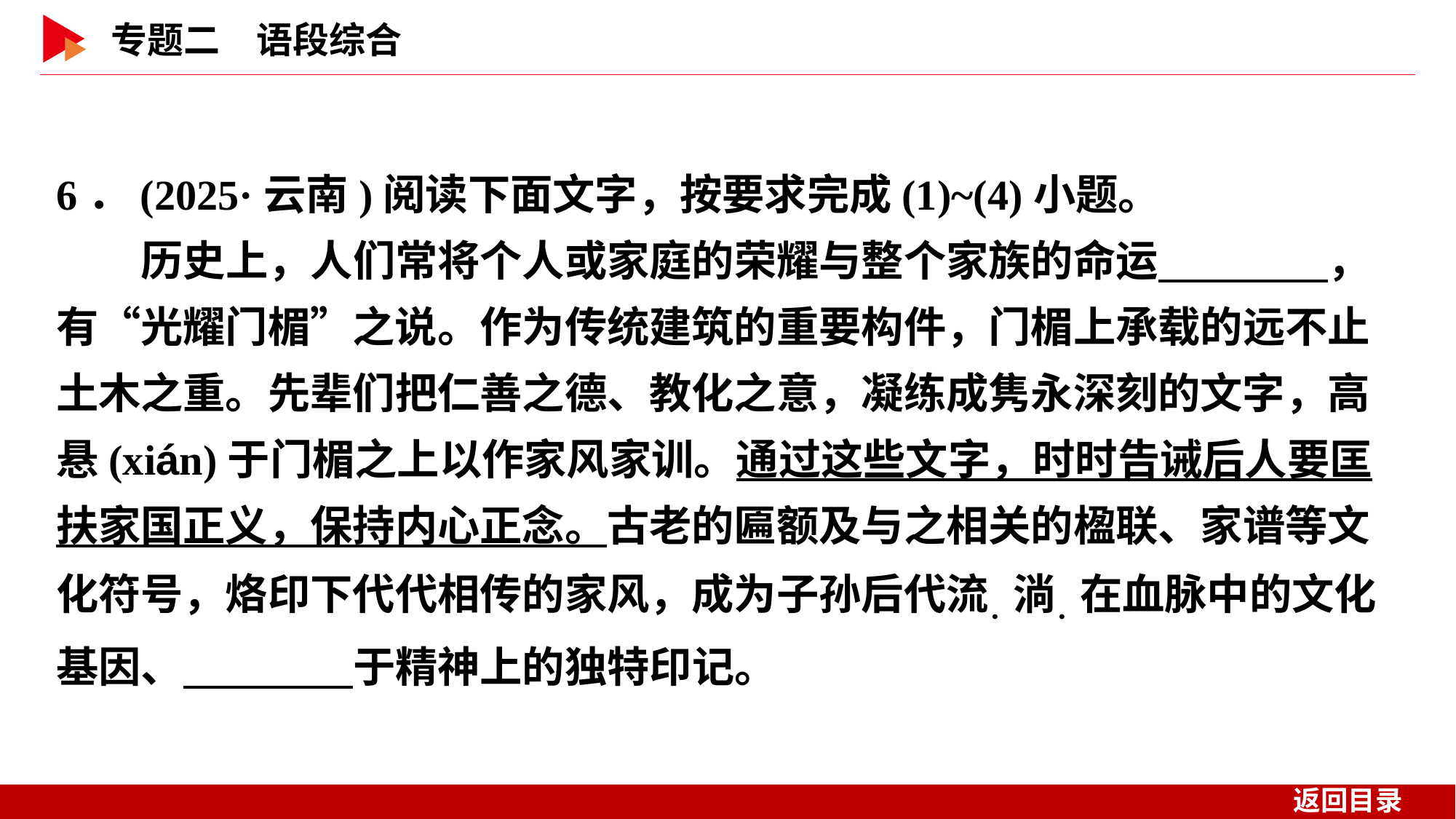

6．(2025·云南)阅读下面文字，按要求完成(1)~(4)小题。
　　历史上，人们常将个人或家庭的荣耀与整个家族的命运　　　　，有“光耀门楣”之说。作为传统建筑的重要构件，门楣上承载的远不止土木之重。先辈们把仁善之德、教化之意，凝练成隽永深刻的文字，高悬(xián)于门楣之上以作家风家训。通过这些文字，时时告诫后人要匡扶家国正义，保持内心正念。古老的匾额及与之相关的楹联、家谱等文化符号，烙印下代代相传的家风，成为子孙后代流．淌．在血脉中的文化基因、　　　　于精神上的独特印记。